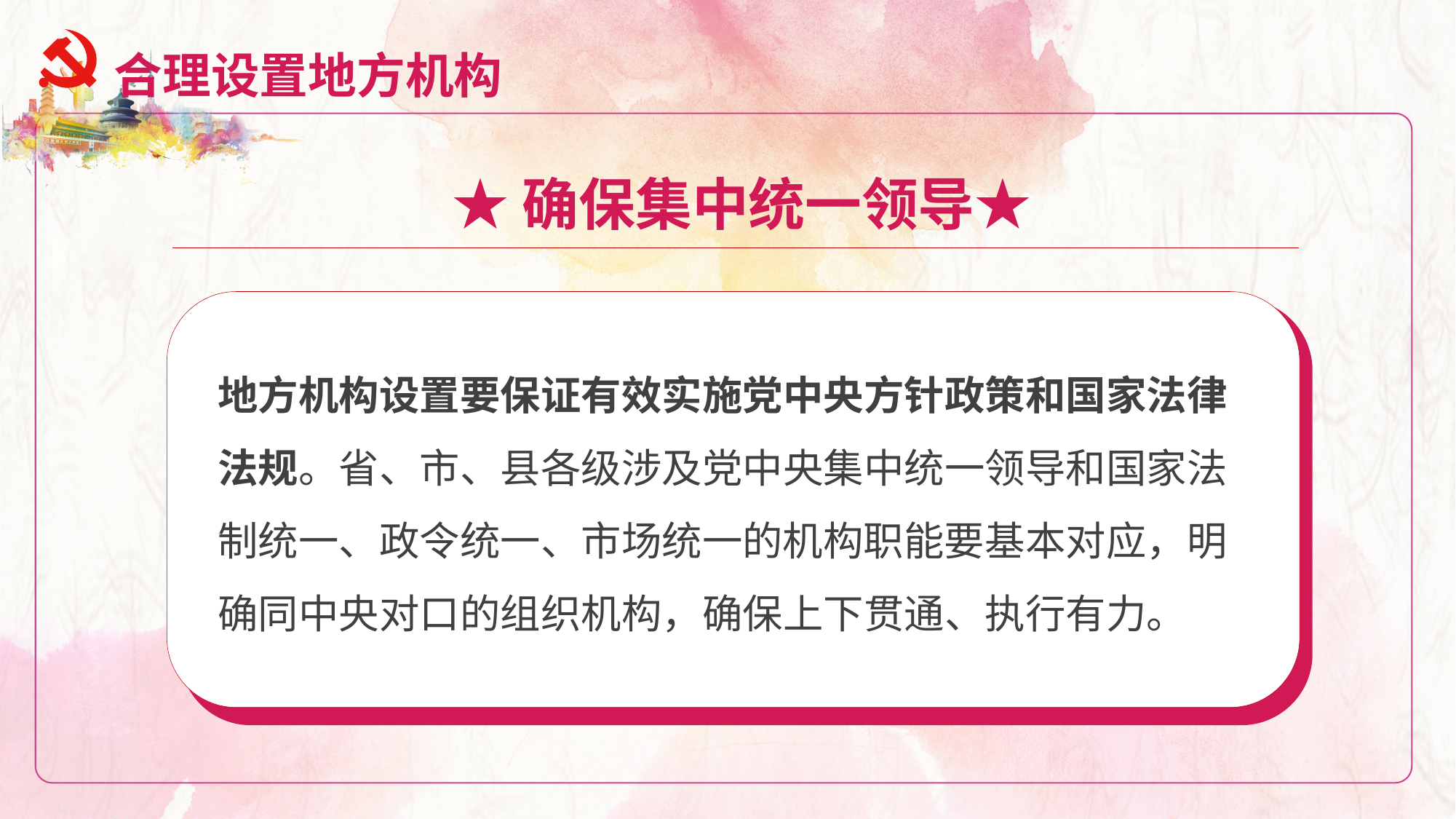

合理设置地方机构
★确保集中统一领导★

地方机构设置要保证有效实施党中央方针政策和国家法律法规。省、市、县各级涉及党中央集中统一领导和国家法制统一、政令统一、市场统一的机构职能要基本对应，明确同中央对口的组织机构，确保上下贯通、执行有力。